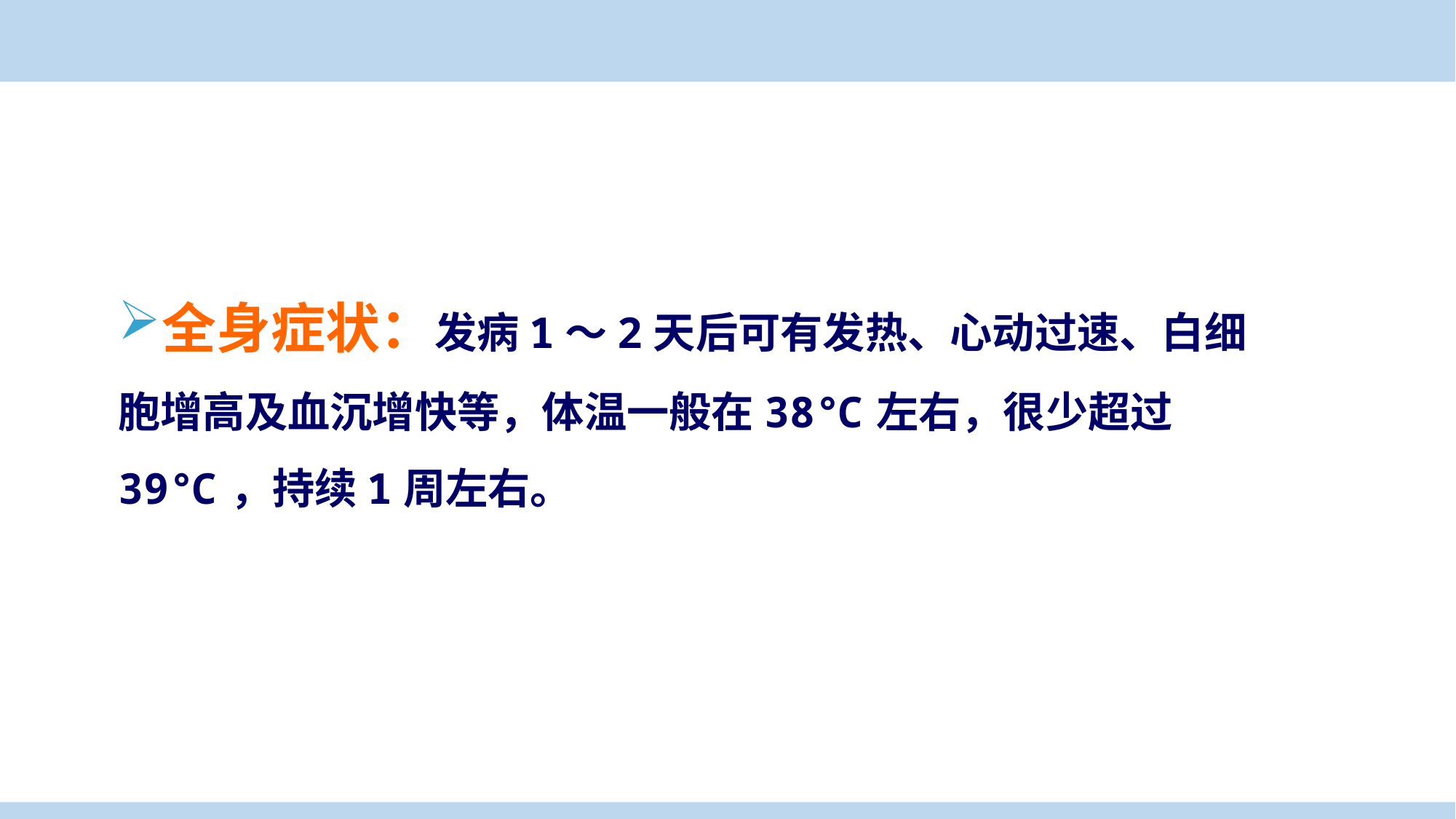

全身症状：发病1～2天后可有发热、心动过速、白细胞增高及血沉增快等，体温一般在38℃左右，很少超过39℃，持续1周左右。